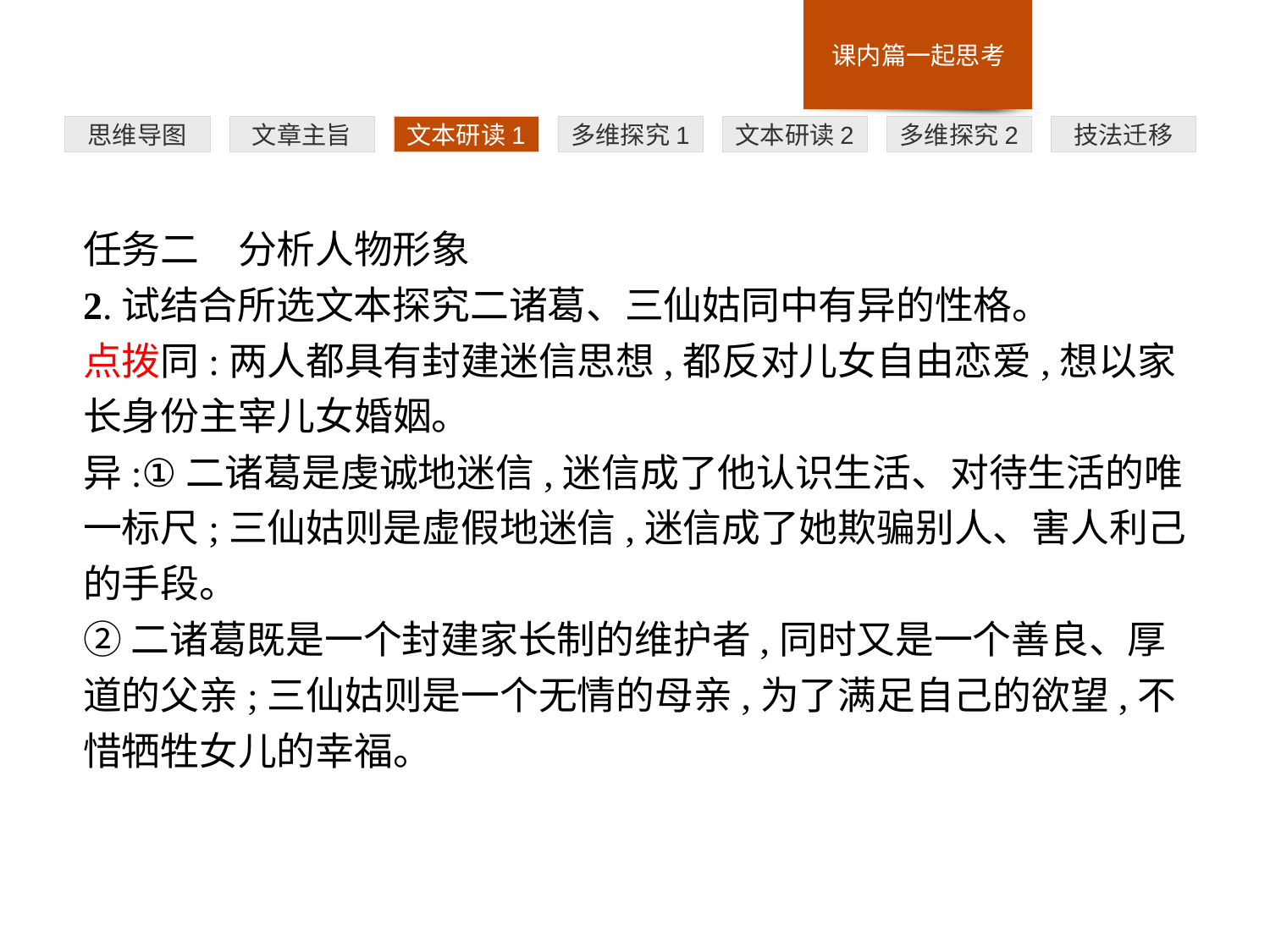

多维探究1
思维导图
文章主旨
文本研读1
文本研读2
多维探究2
技法迁移
任务二　分析人物形象
2.试结合所选文本探究二诸葛、三仙姑同中有异的性格。
点拨同:两人都具有封建迷信思想,都反对儿女自由恋爱,想以家长身份主宰儿女婚姻。
异:①二诸葛是虔诚地迷信,迷信成了他认识生活、对待生活的唯一标尺;三仙姑则是虚假地迷信,迷信成了她欺骗别人、害人利己的手段。
②二诸葛既是一个封建家长制的维护者,同时又是一个善良、厚道的父亲;三仙姑则是一个无情的母亲,为了满足自己的欲望,不惜牺牲女儿的幸福。